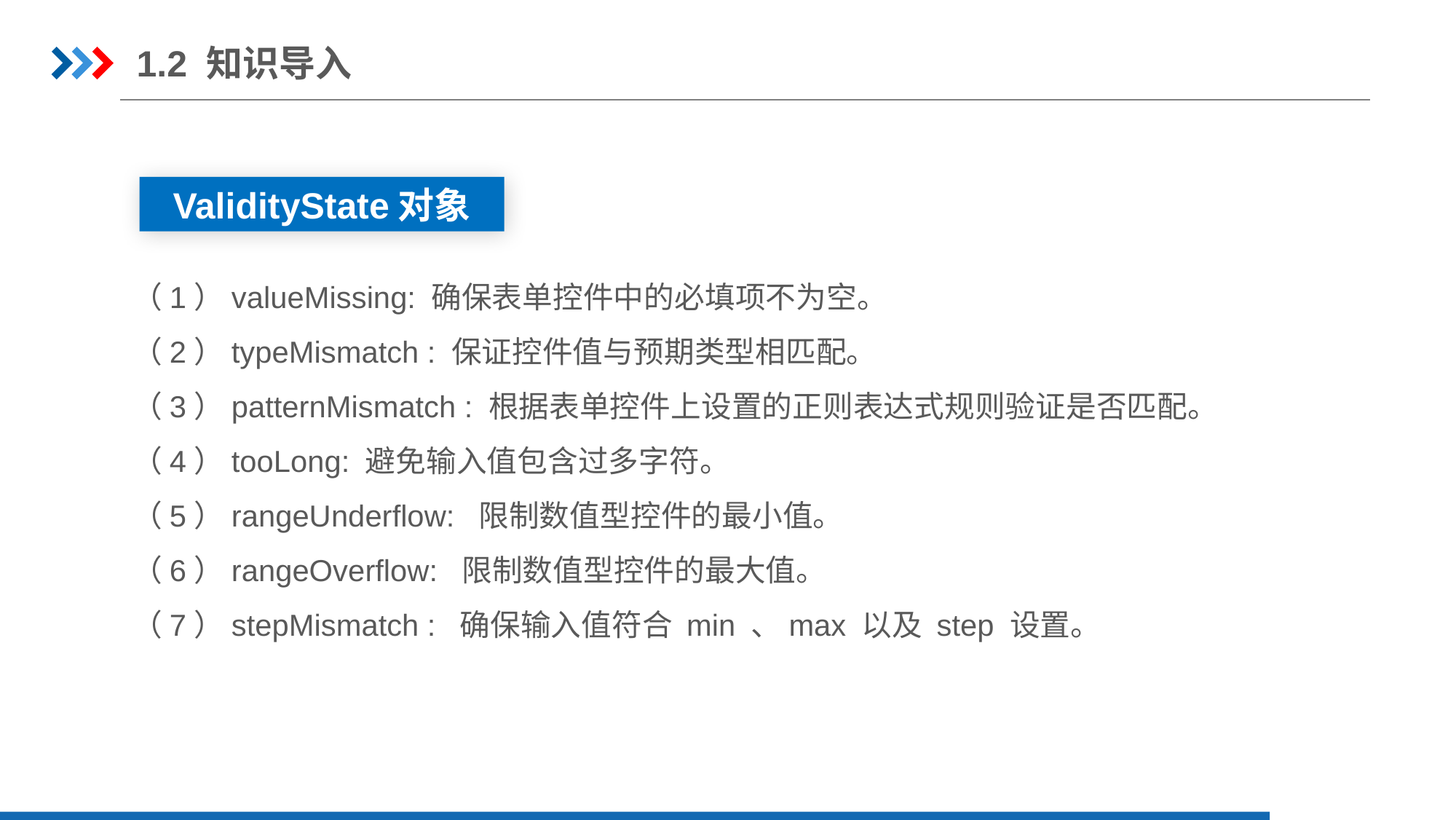

1.2 知识导入
ValidityState对象
（1）valueMissing: 确保表单控件中的必填项不为空。
（2）typeMismatch : 保证控件值与预期类型相匹配。
（3）patternMismatch : 根据表单控件上设置的正则表达式规则验证是否匹配。
（4）tooLong: 避免输入值包含过多字符。
（5）rangeUnderflow:  限制数值型控件的最小值。
（6）rangeOverflow:  限制数值型控件的最大值。
（7）stepMismatch :  确保输入值符合 min 、max 以及 step 设置。